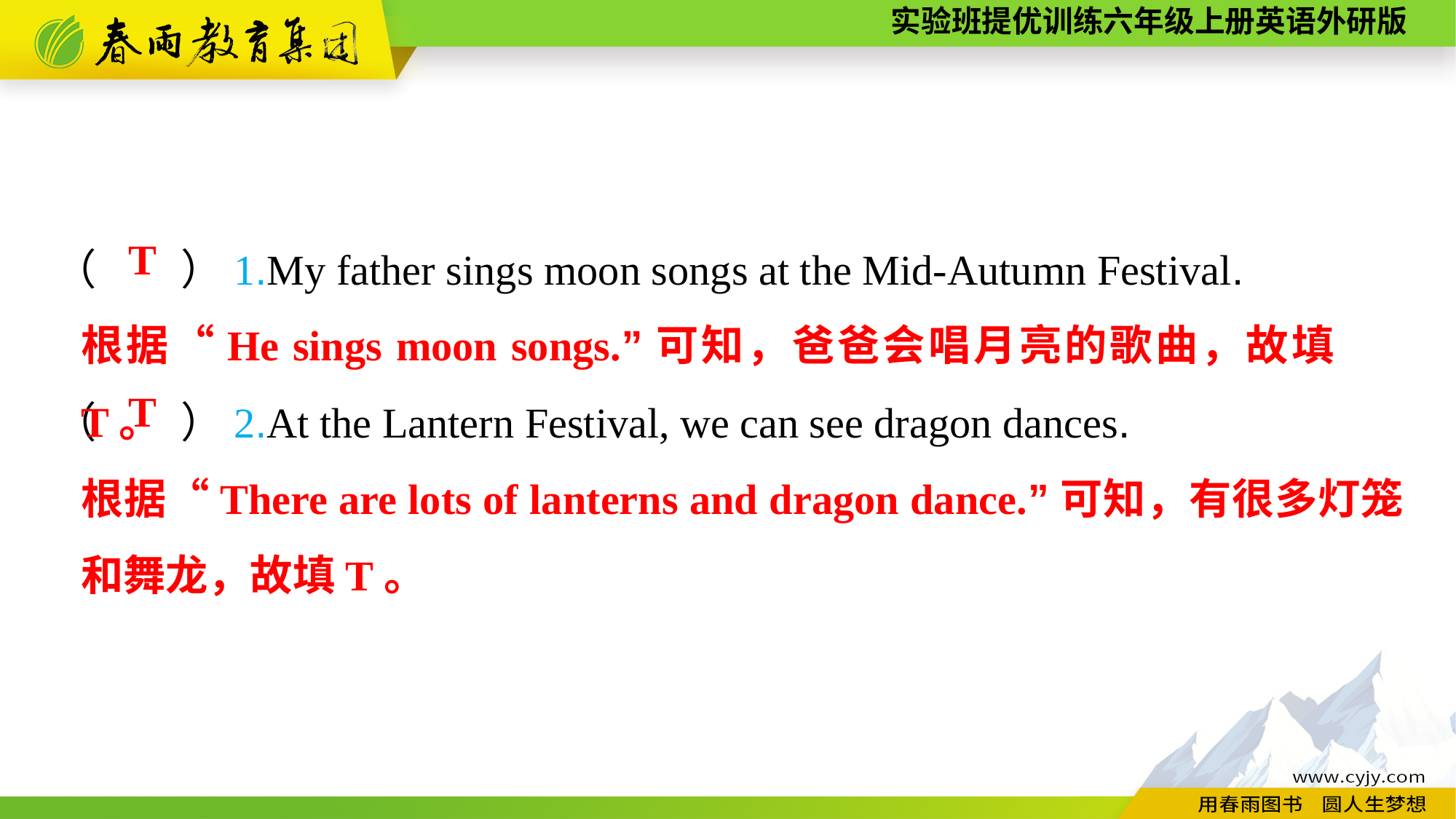

（　　）1.My father sings moon songs at the Mid-Autumn Festival.

（　　）2.At the Lantern Festival, we can see dragon dances.
T
根据“He sings moon songs.”可知，爸爸会唱月亮的歌曲，故填T。
T
根据“There are lots of lanterns and dragon dance.”可知，有很多灯笼和舞龙，故填T。